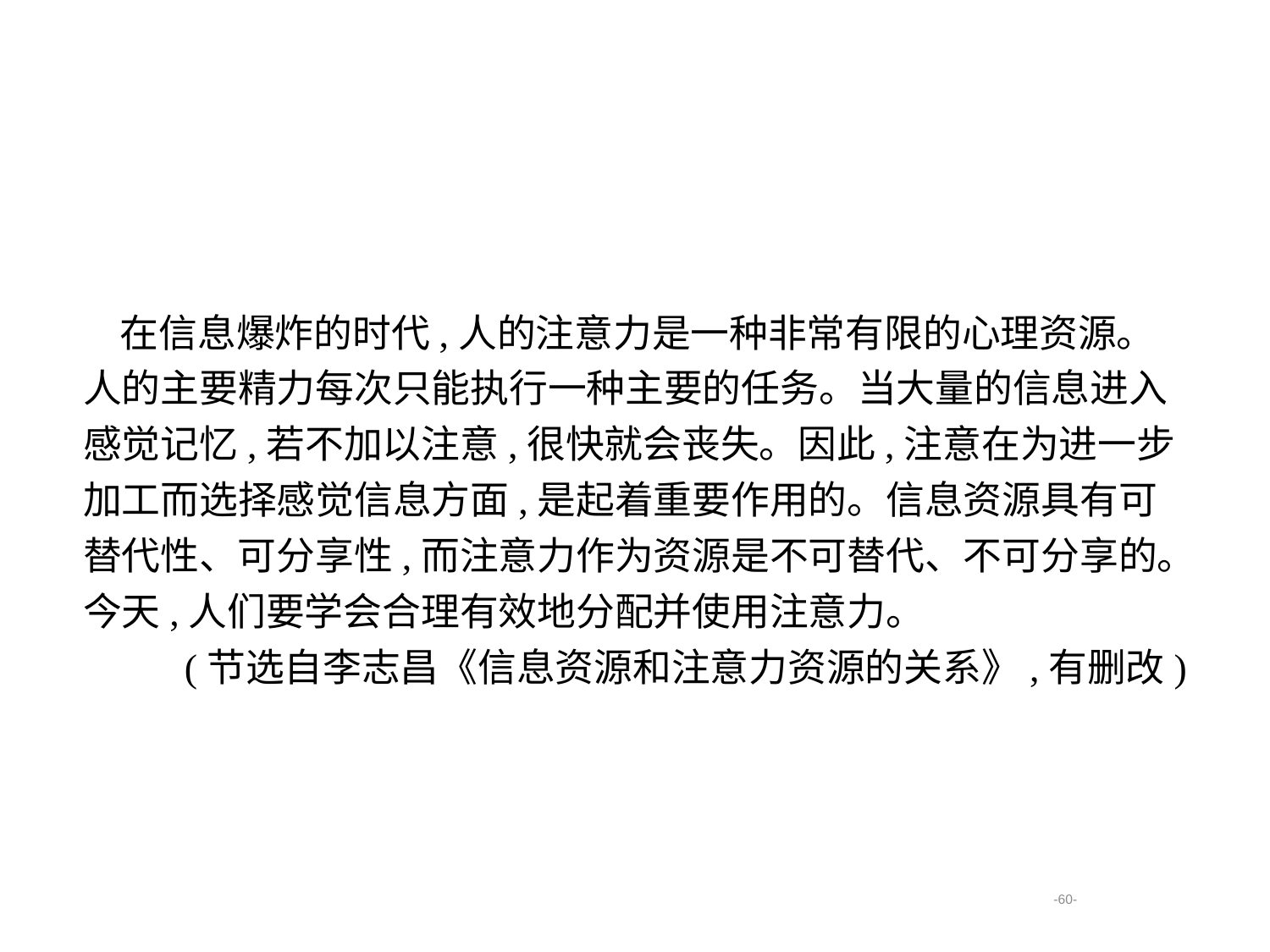

在信息爆炸的时代,人的注意力是一种非常有限的心理资源。人的主要精力每次只能执行一种主要的任务。当大量的信息进入感觉记忆,若不加以注意,很快就会丧失。因此,注意在为进一步加工而选择感觉信息方面,是起着重要作用的。信息资源具有可替代性、可分享性,而注意力作为资源是不可替代、不可分享的。今天,人们要学会合理有效地分配并使用注意力。
(节选自李志昌《信息资源和注意力资源的关系》,有删改)
-60-